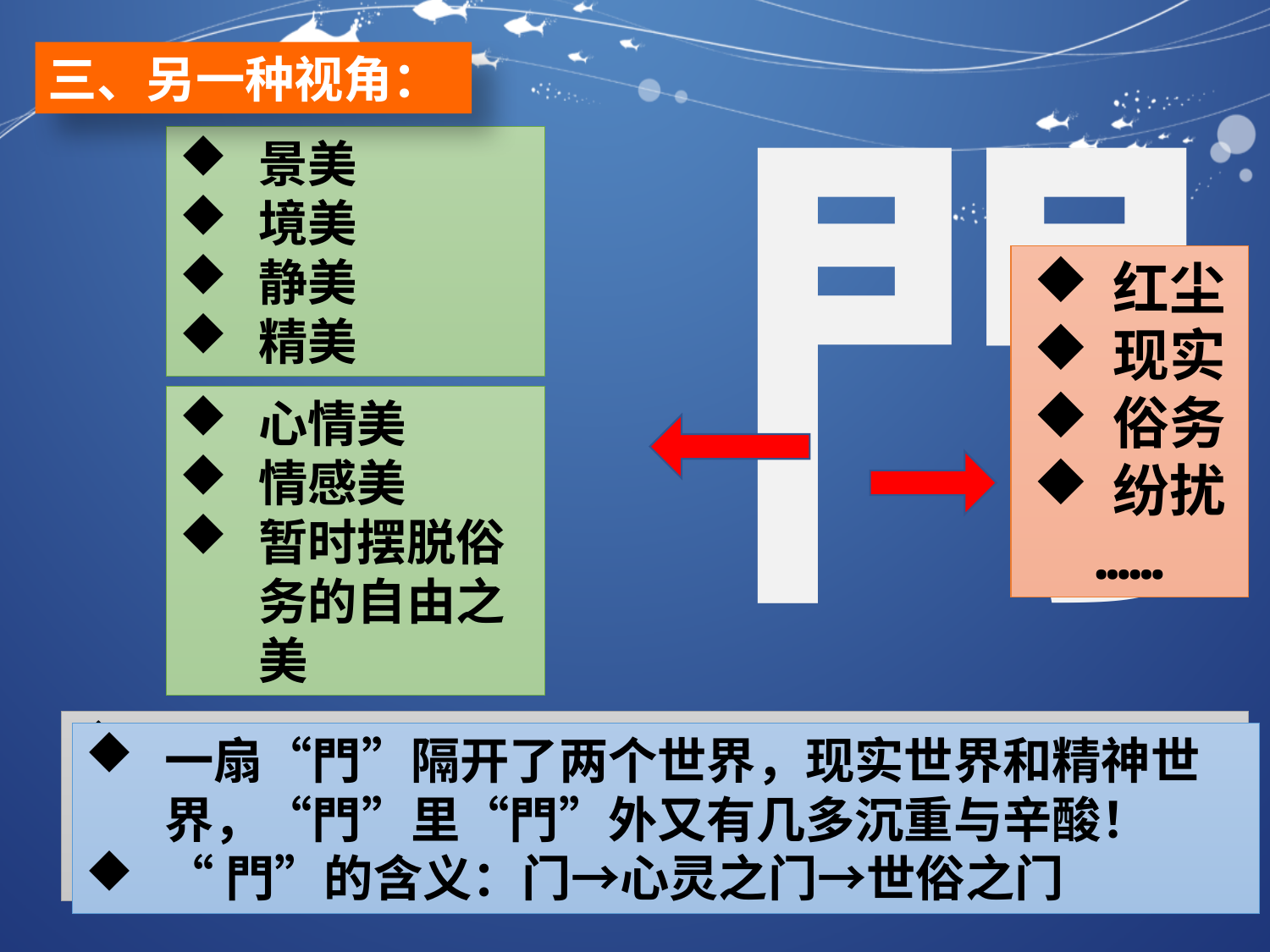

三、另一种视角：
門
景美
境美
静美
精美
红尘
现实
俗务
纷扰
……
心情美
情感美
暂时摆脱俗务的自由之美

小结：作者的“月下荷塘游”充其量也就是他暂
时从红尘俗世中开了个小差，即王羲之所谓“欣于所遇，暂得于己，快然自足”罢了——注定要回去……
一扇“門”隔开了两个世界，现实世界和精神世界，“門”里“門”外又有几多沉重与辛酸！
“門”的含义：门→心灵之门→世俗之门